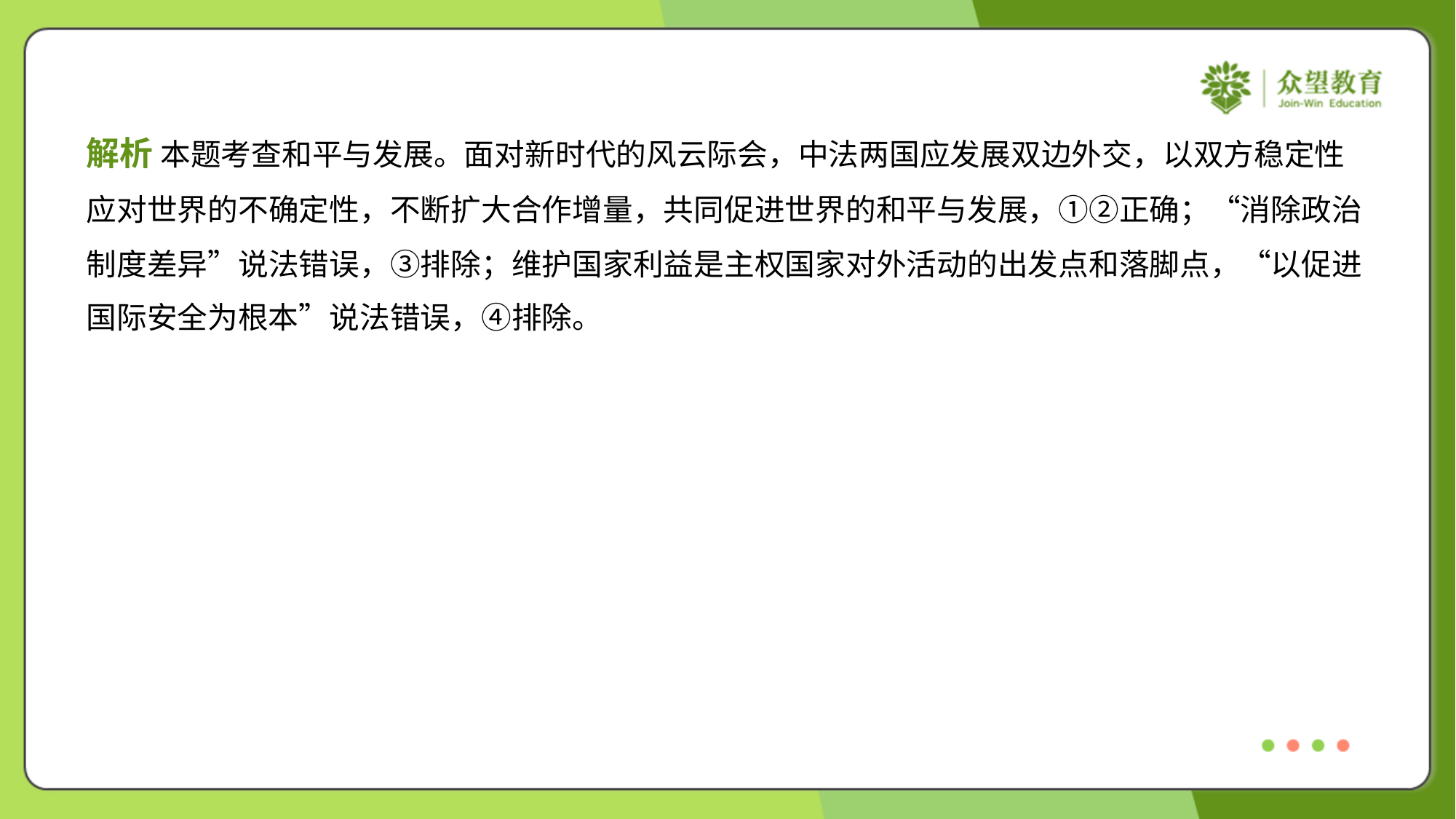

解析 本题考查和平与发展。面对新时代的风云际会，中法两国应发展双边外交，以双方稳定性
应对世界的不确定性，不断扩大合作增量，共同促进世界的和平与发展，①②正确；“消除政治
制度差异”说法错误，③排除；维护国家利益是主权国家对外活动的出发点和落脚点，“以促进
国际安全为根本”说法错误，④排除。